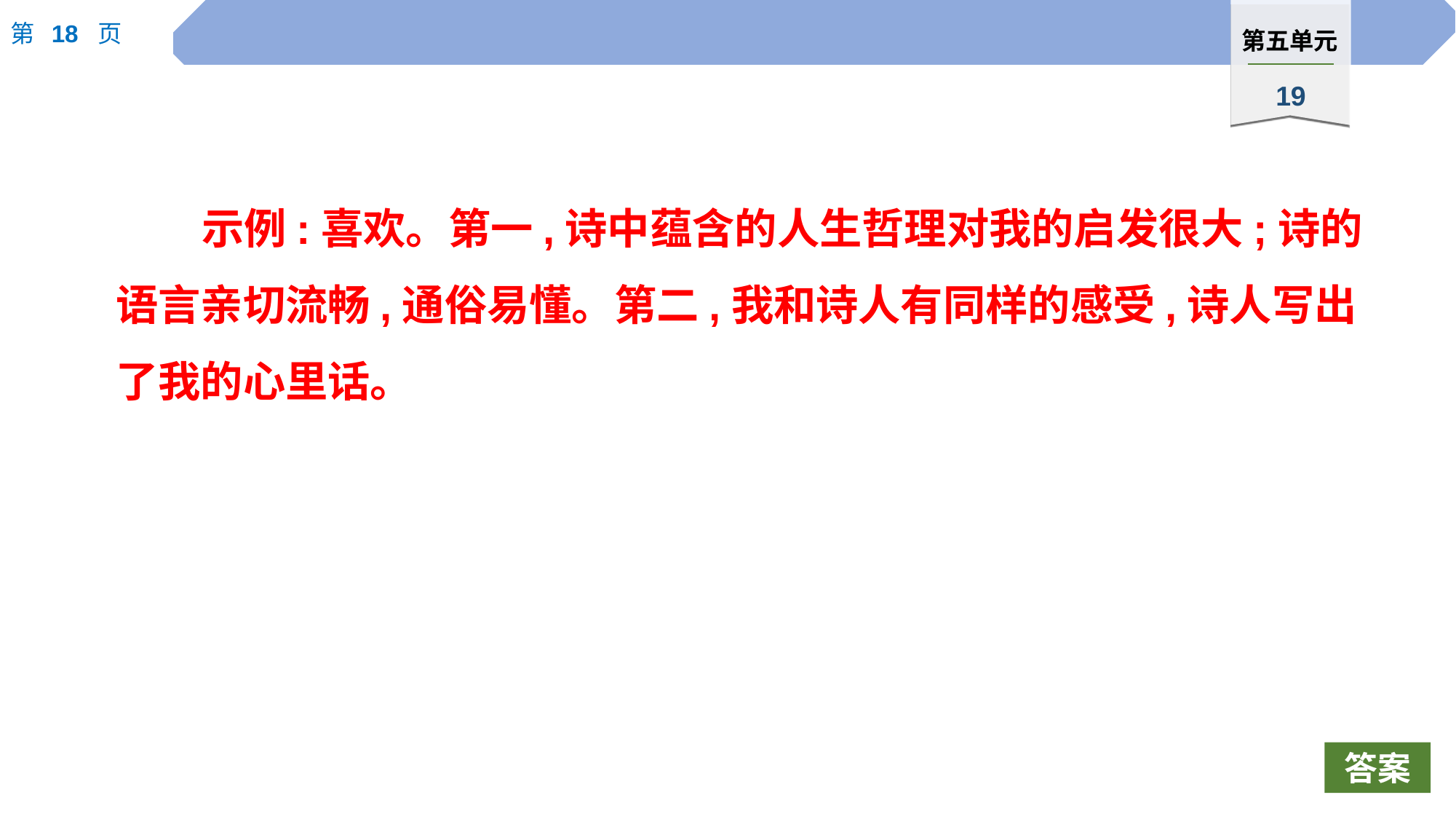

示例:喜欢。第一,诗中蕴含的人生哲理对我的启发很大;诗的语言亲切流畅,通俗易懂。第二,我和诗人有同样的感受,诗人写出了我的心里话。
答案